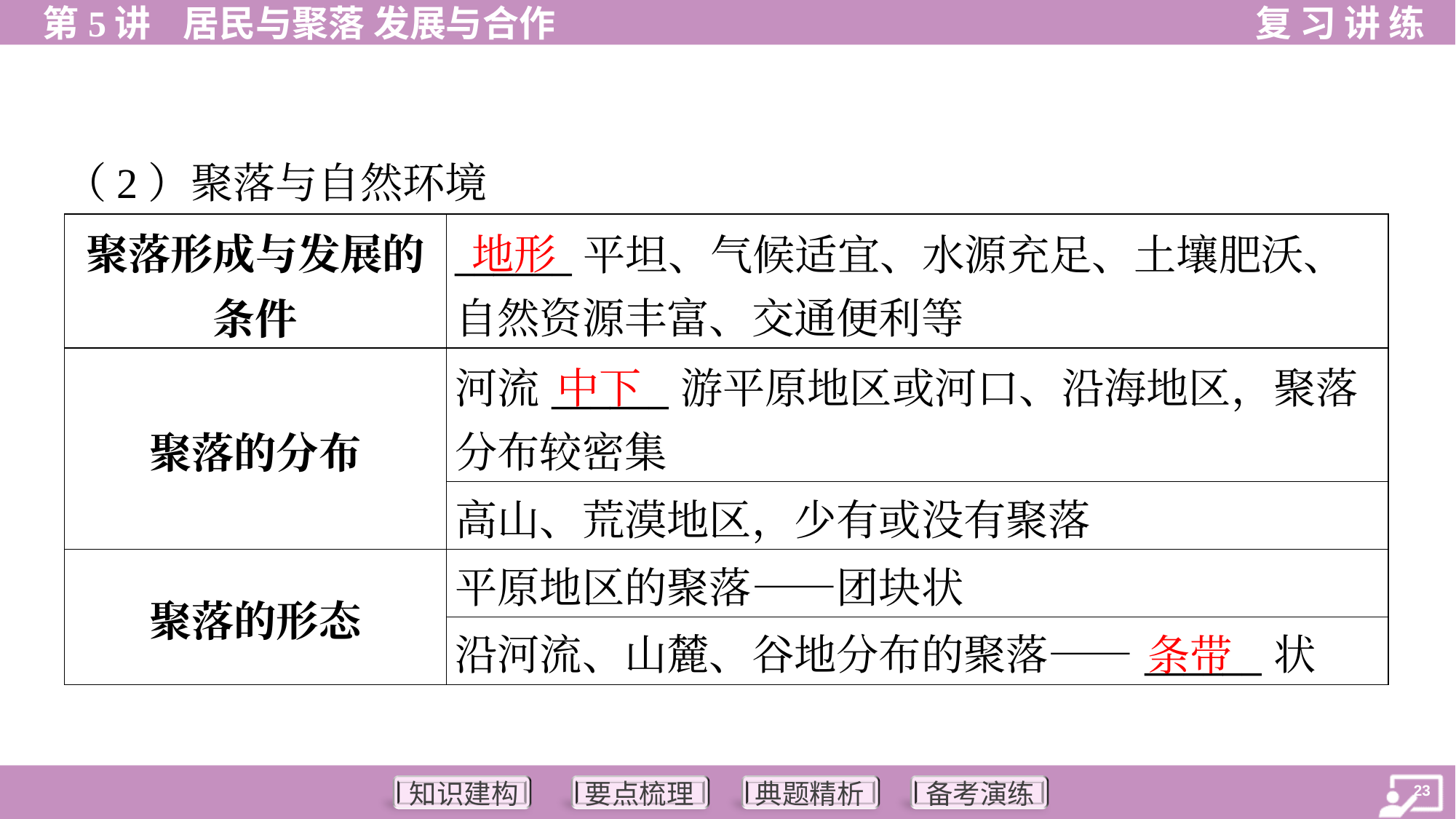

（2）聚落与自然环境
| 聚落形成与发展的 条件 | \_\_\_\_\_\_平坦、气候适宜、水源充足、土壤肥沃、 自然资源丰富、交通便利等 |
| --- | --- |
| 聚落的分布 | 河流\_\_\_\_\_\_游平原地区或河口、沿海地区，聚落 分布较密集 |
|  | 高山、荒漠地区，少有或没有聚落 |
| 聚落的形态 | 平原地区的聚落——团块状 |
|  | 沿河流、山麓、谷地分布的聚落——\_\_\_\_\_\_状 |
地形
中下
条带